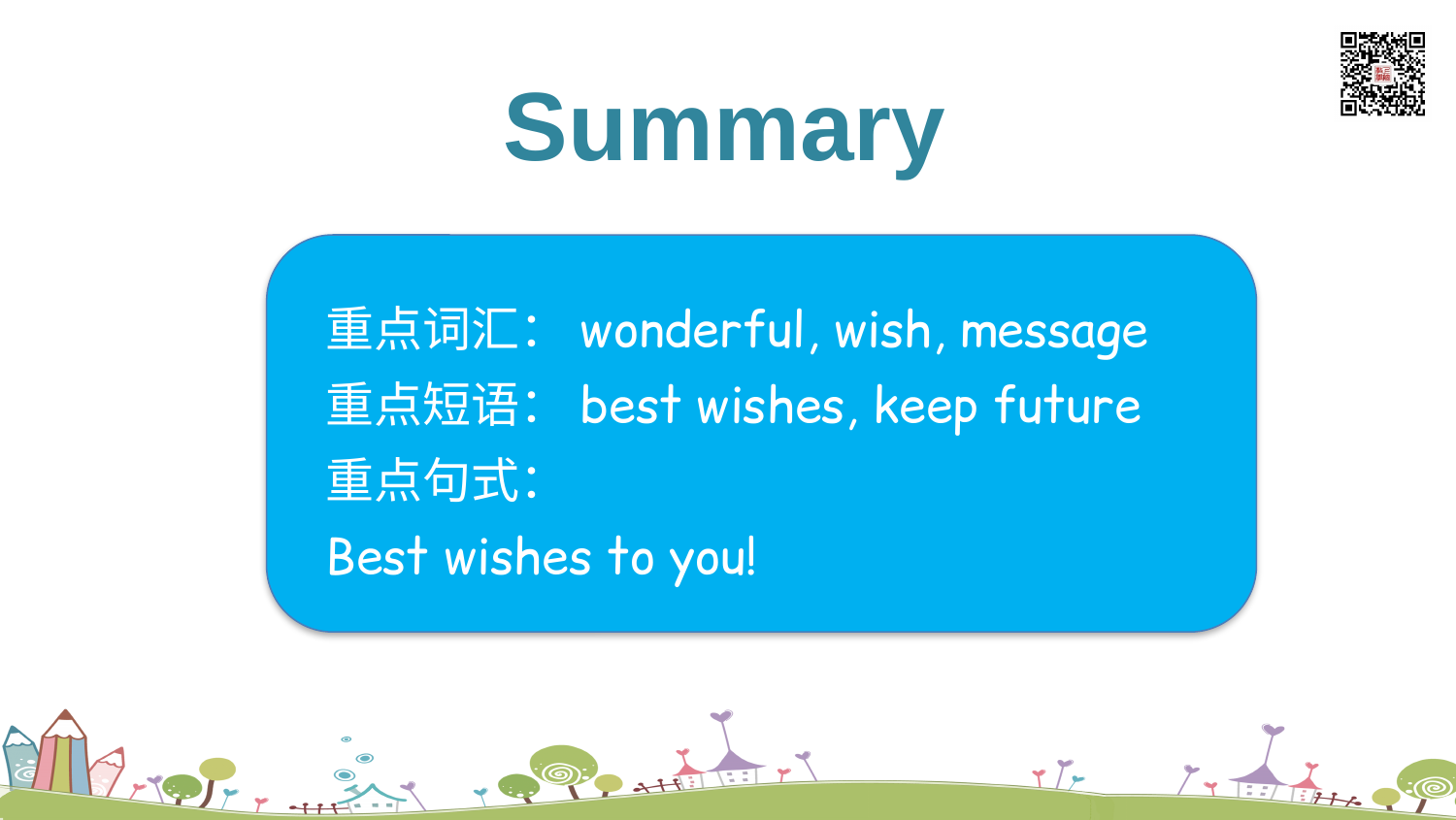

listen and say
Summary

重点词汇：wonderful, wish, message
重点短语：best wishes, keep future
重点句式：
Best wishes to you!